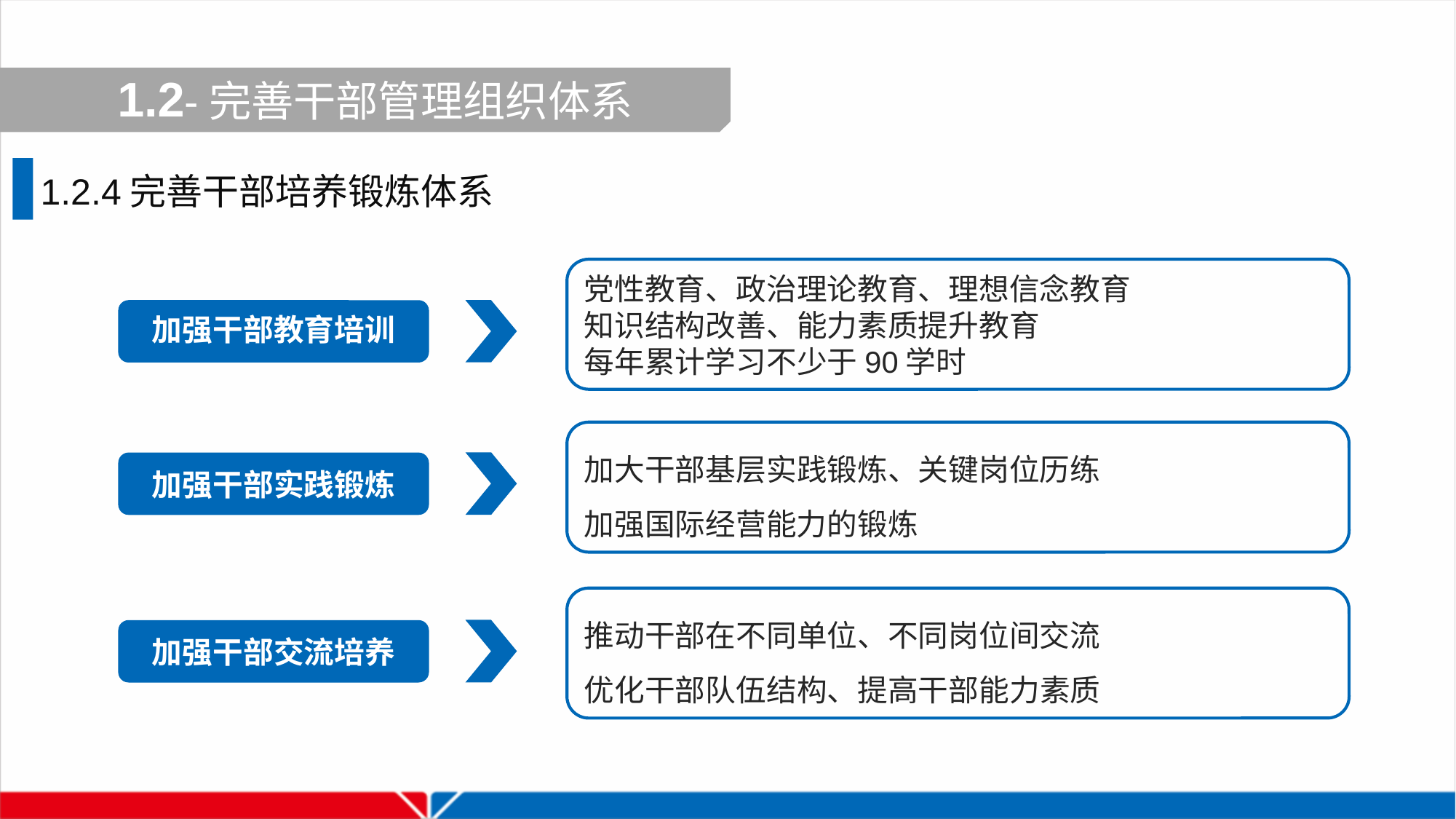

1.2-完善干部管理组织体系

1.2.4完善干部培养锻炼体系
党性教育、政治理论教育、理想信念教育
知识结构改善、能力素质提升教育
每年累计学习不少于90学时
加强干部教育培训

加大干部基层实践锻炼、关键岗位历练
加强国际经营能力的锻炼

加强干部实践锻炼
推动干部在不同单位、不同岗位间交流
优化干部队伍结构、提高干部能力素质

加强干部交流培养